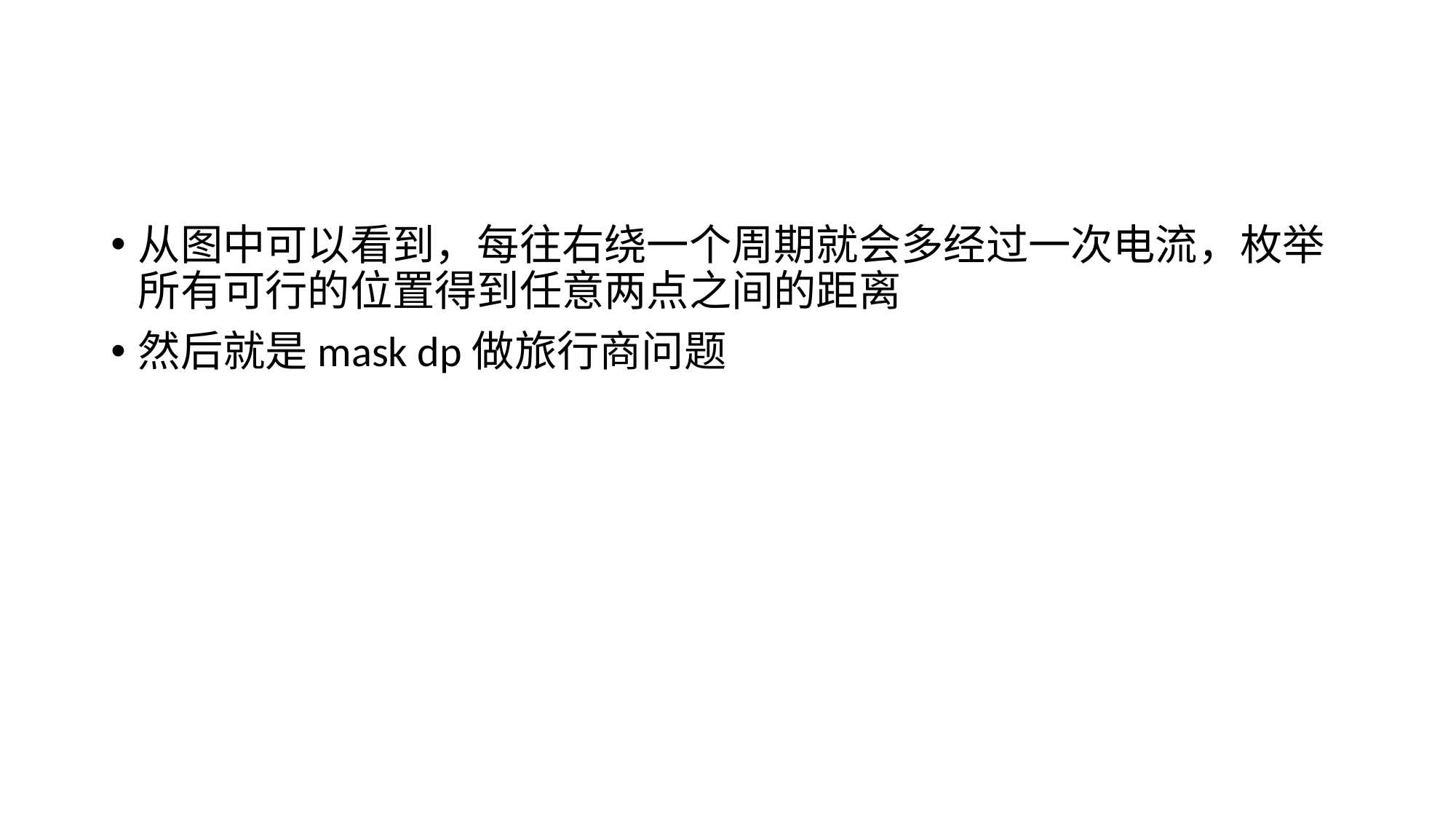

#
从图中可以看到，每往右绕一个周期就会多经过一次电流，枚举所有可行的位置得到任意两点之间的距离
然后就是mask dp做旅行商问题